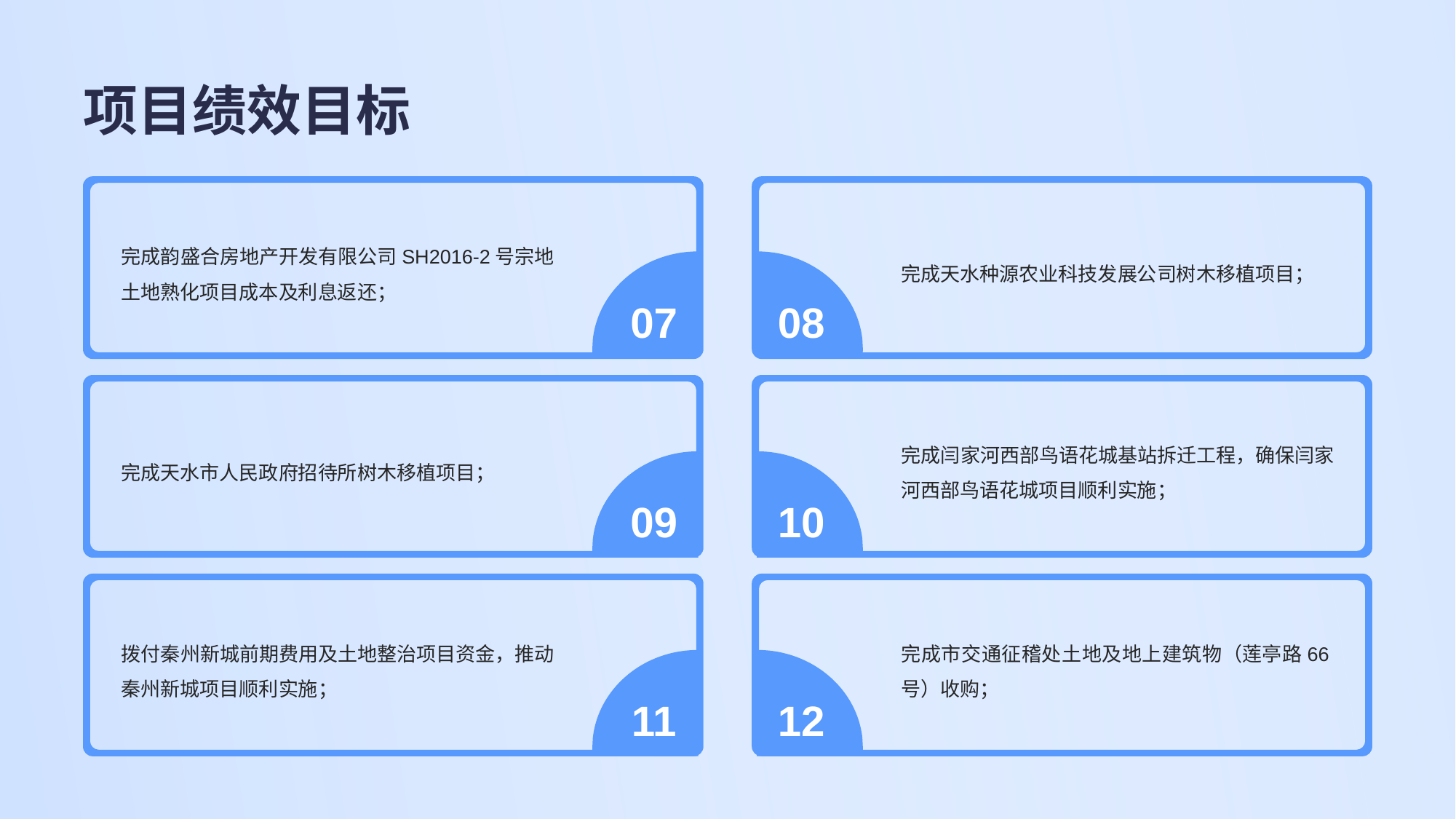

# 项目绩效目标
完成韵盛合房地产开发有限公司SH2016-2号宗地土地熟化项目成本及利息返还；
完成天水种源农业科技发展公司树木移植项目；
07
08
完成天水市人民政府招待所树木移植项目；
完成闫家河西部鸟语花城基站拆迁工程，确保闫家河西部鸟语花城项目顺利实施；
09
10
拨付秦州新城前期费用及土地整治项目资金，推动秦州新城项目顺利实施；
完成市交通征稽处土地及地上建筑物（莲亭路66号）收购；
11
12